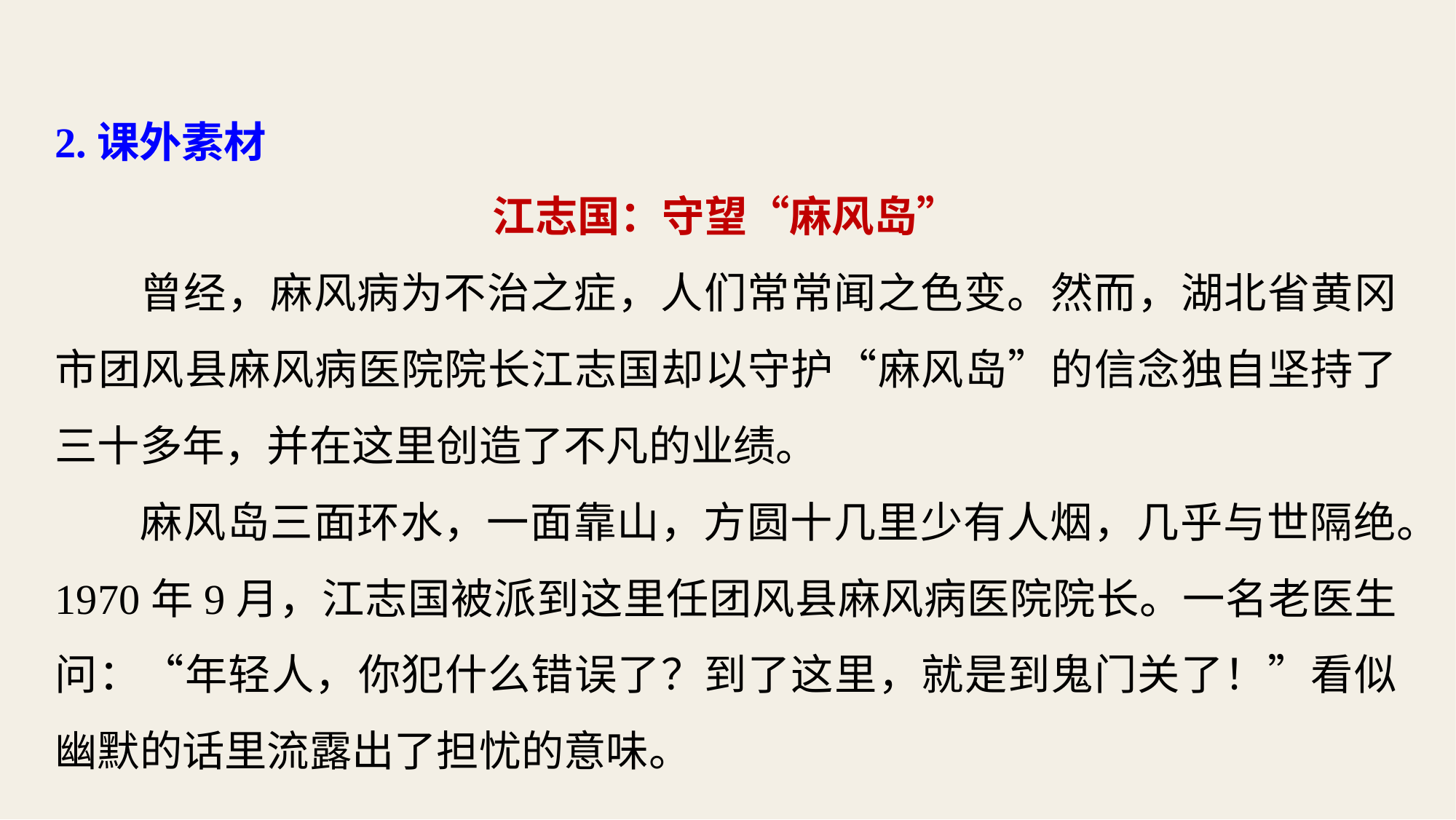

2.课外素材
江志国：守望“麻风岛”
曾经，麻风病为不治之症，人们常常闻之色变。然而，湖北省黄冈市团风县麻风病医院院长江志国却以守护“麻风岛”的信念独自坚持了三十多年，并在这里创造了不凡的业绩。
麻风岛三面环水，一面靠山，方圆十几里少有人烟，几乎与世隔绝。1970年9月，江志国被派到这里任团风县麻风病医院院长。一名老医生问：“年轻人，你犯什么错误了？到了这里，就是到鬼门关了！”看似幽默的话里流露出了担忧的意味。